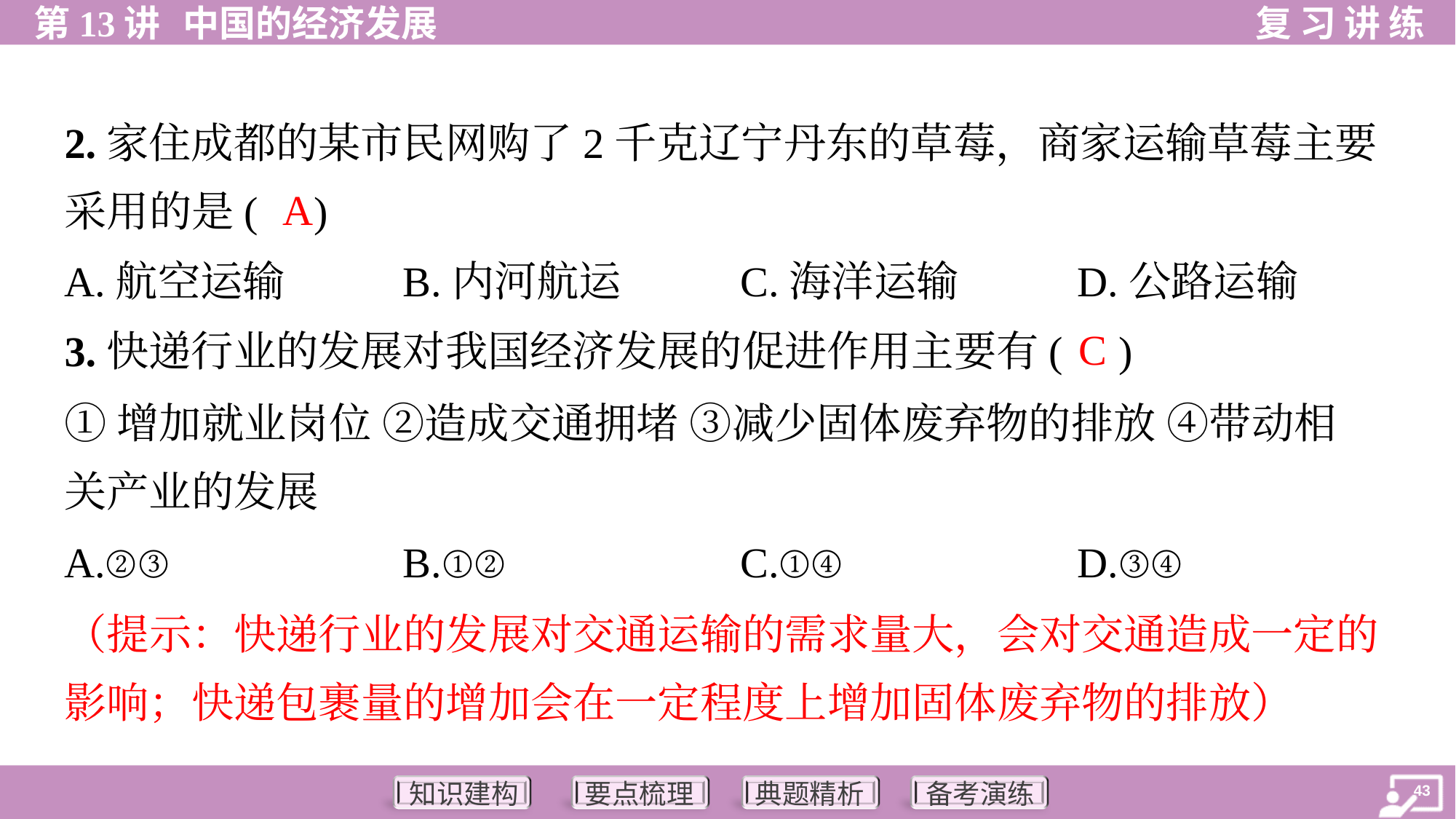

2.家住成都的某市民网购了2千克辽宁丹东的草莓，商家运输草莓主要
采用的是(     )
A
A.航空运输	B.内河航运	C.海洋运输	D.公路运输
C
3.快递行业的发展对我国经济发展的促进作用主要有(     )
①增加就业岗位 ②造成交通拥堵 ③减少固体废弃物的排放 ④带动相
关产业的发展
A.②③	B.①②	C.①④	D.③④
（提示：快递行业的发展对交通运输的需求量大，会对交通造成一定的
影响；快递包裹量的增加会在一定程度上增加固体废弃物的排放）